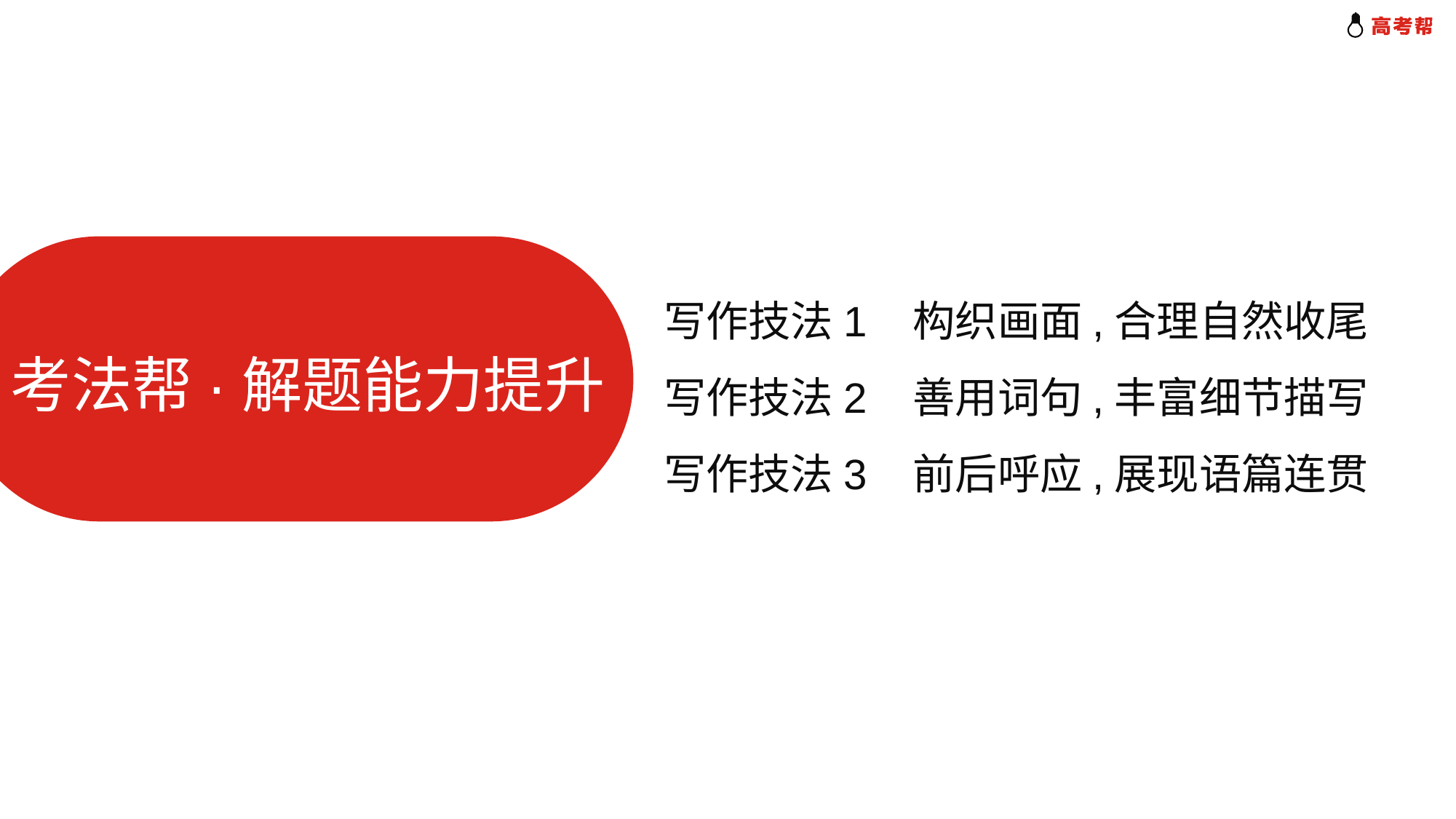

写作技法1   构织画面,合理自然收尾
写作技法2   善用词句,丰富细节描写
写作技法3   前后呼应,展现语篇连贯
考法帮·解题能力提升